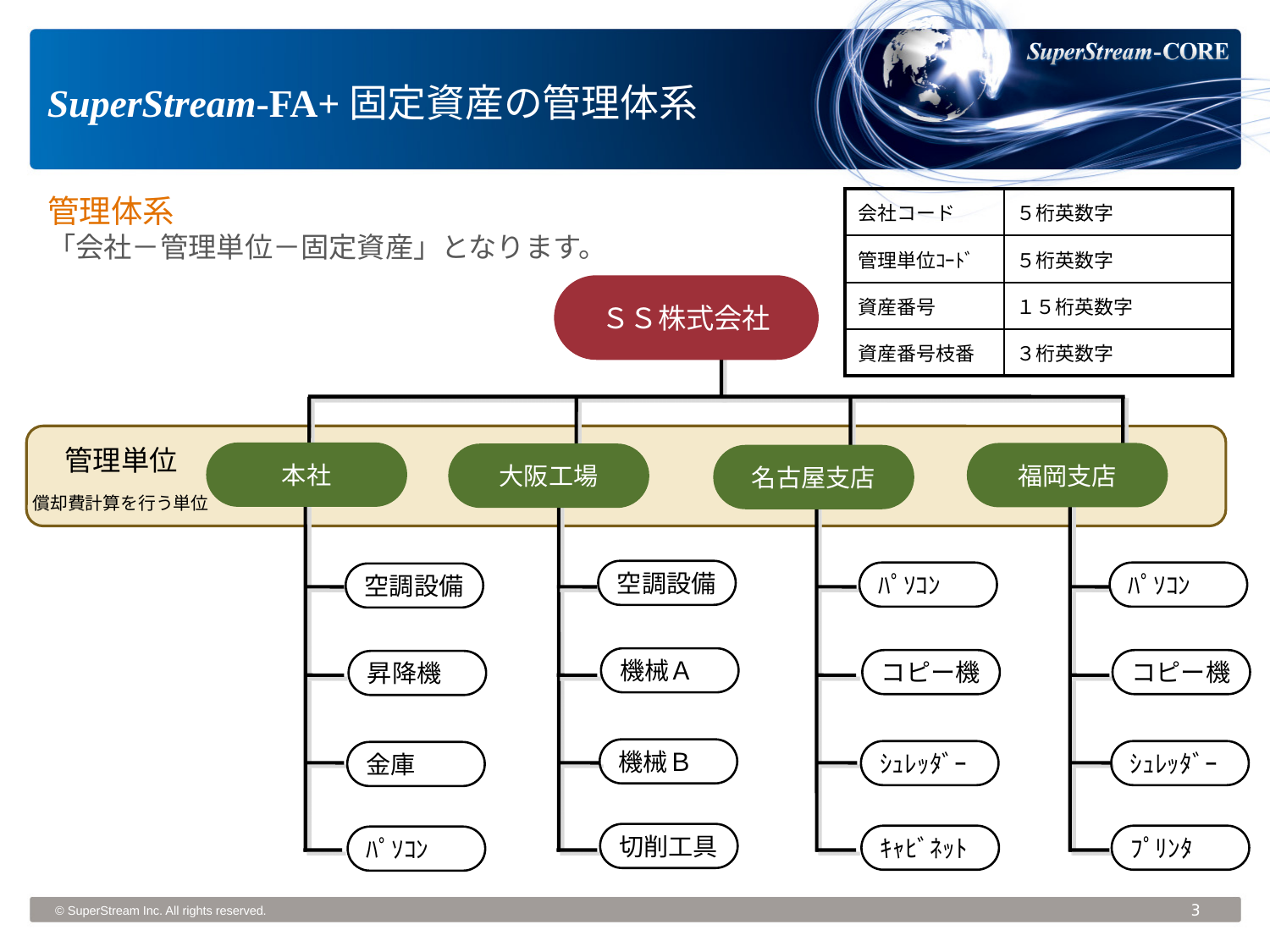

SuperStream-FA+固定資産の管理体系
管理体系
「会社－管理単位－固定資産」となります。
| 会社コード | ５桁英数字 |
| --- | --- |
| 管理単位ｺｰﾄﾞ | ５桁英数字 |
| 資産番号 | １５桁英数字 |
| 資産番号枝番 | ３桁英数字 |
ＳＳ株式会社

管理単位
本社
福岡支店
大阪工場
名古屋支店
償却費計算を行う単位
空調設備
ﾊﾟｿｺﾝ
ﾊﾟｿｺﾝ
空調設備
機械Ａ
コピー機
コピー機
昇降機
機械Ｂ
ｼｭﾚｯﾀﾞｰ
ｼｭﾚｯﾀﾞｰ
金庫
切削工具
ｷｬﾋﾞﾈｯﾄ
ﾌﾟﾘﾝﾀ
ﾊﾟｿｺﾝ
© SuperStream Inc. All rights reserved.
3